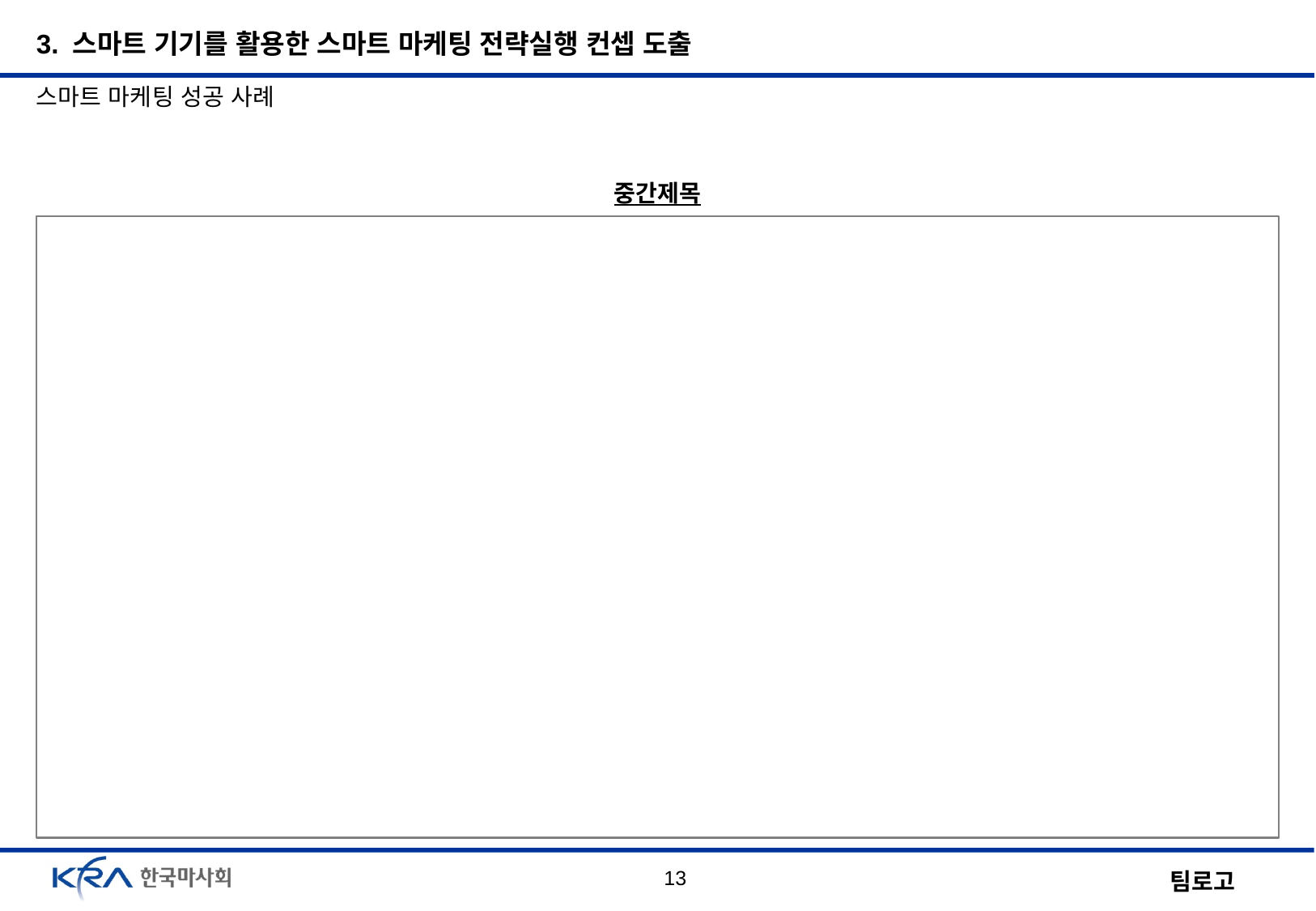

3. 스마트 기기를 활용한 스마트 마케팅 전략실행 컨셉 도출
스마트 마케팅 성공 사례

중간제목

13